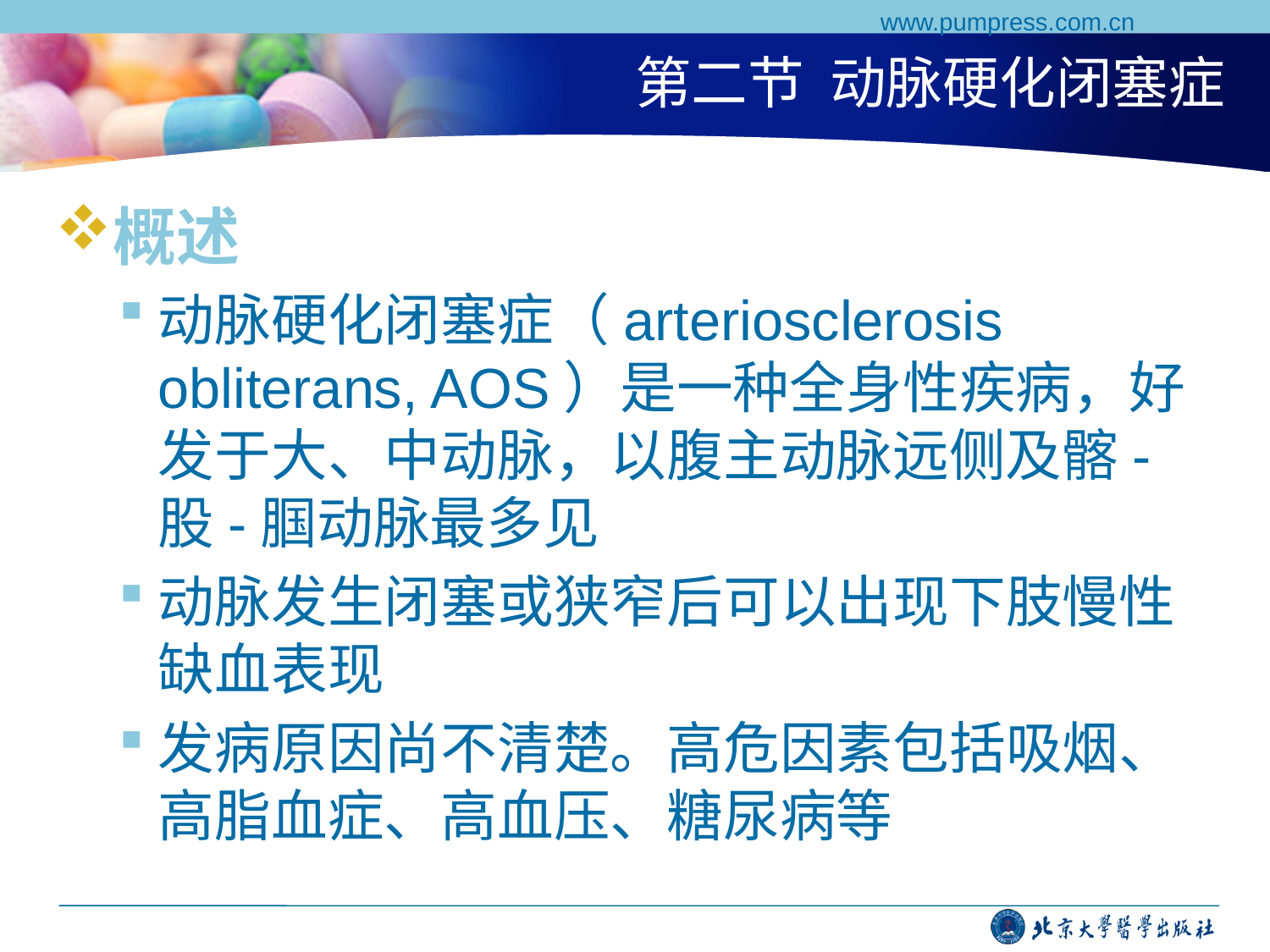

www.pumpress.com.cn
# 第二节  动脉硬化闭塞症
概述
动脉硬化闭塞症（arteriosclerosis obliterans, AOS）是一种全身性疾病，好发于大、中动脉，以腹主动脉远侧及髂-股-腘动脉最多见
动脉发生闭塞或狭窄后可以出现下肢慢性缺血表现
发病原因尚不清楚。高危因素包括吸烟、高脂血症、高血压、糖尿病等